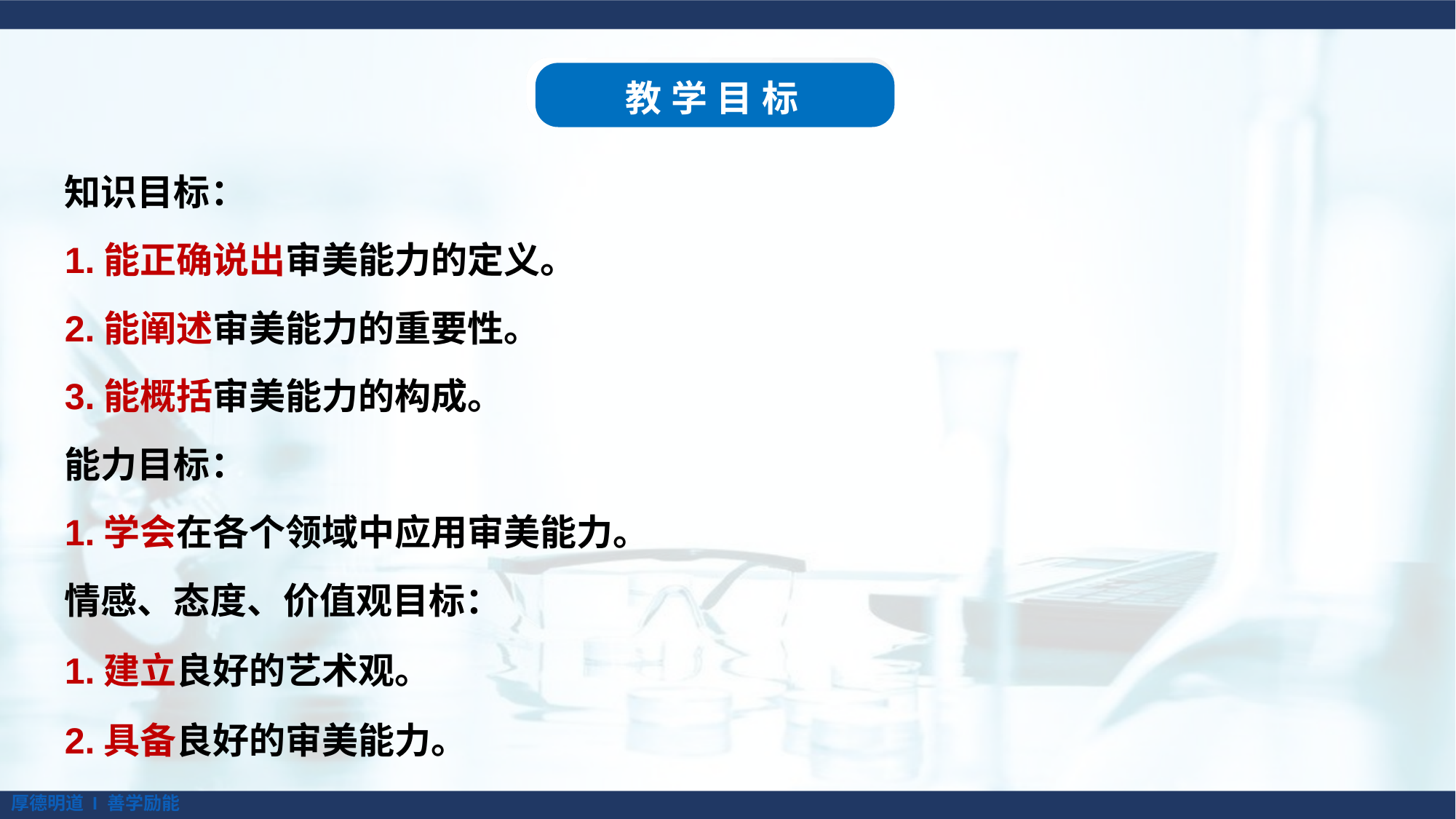

教学目标
知识目标：
1.能正确说出审美能力的定义。
2.能阐述审美能力的重要性。
3.能概括审美能力的构成。
能力目标：
1.学会在各个领域中应用审美能力。
情感、态度、价值观目标：
1.建立良好的艺术观。
2.具备良好的审美能力。

厚德明道 I 善学励能